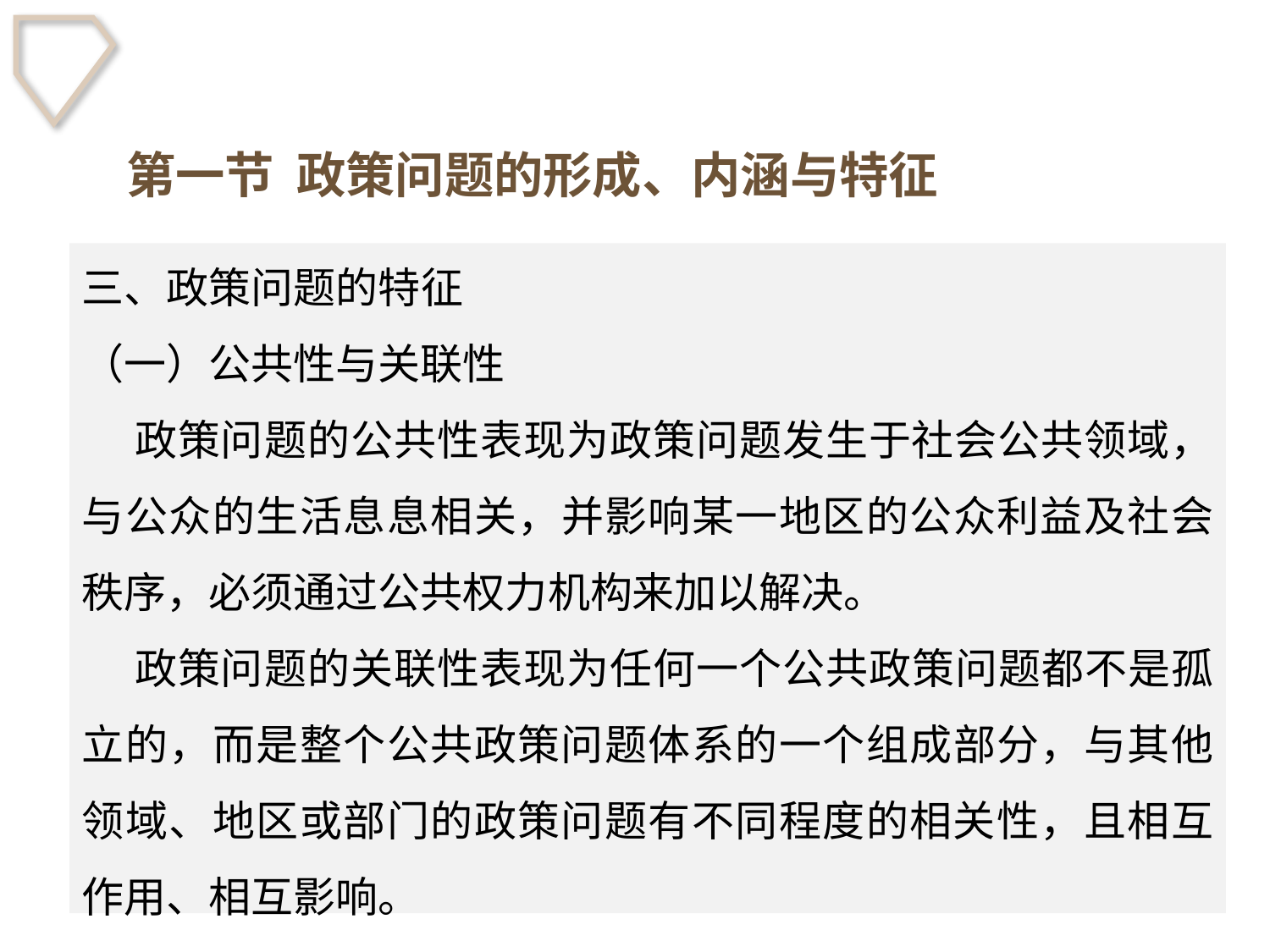

第一节  政策问题的形成、内涵与特征
三、政策问题的特征
（一）公共性与关联性
    政策问题的公共性表现为政策问题发生于社会公共领域，与公众的生活息息相关，并影响某一地区的公众利益及社会秩序，必须通过公共权力机构来加以解决。
    政策问题的关联性表现为任何一个公共政策问题都不是孤立的，而是整个公共政策问题体系的一个组成部分，与其他领域、地区或部门的政策问题有不同程度的相关性，且相互作用、相互影响。